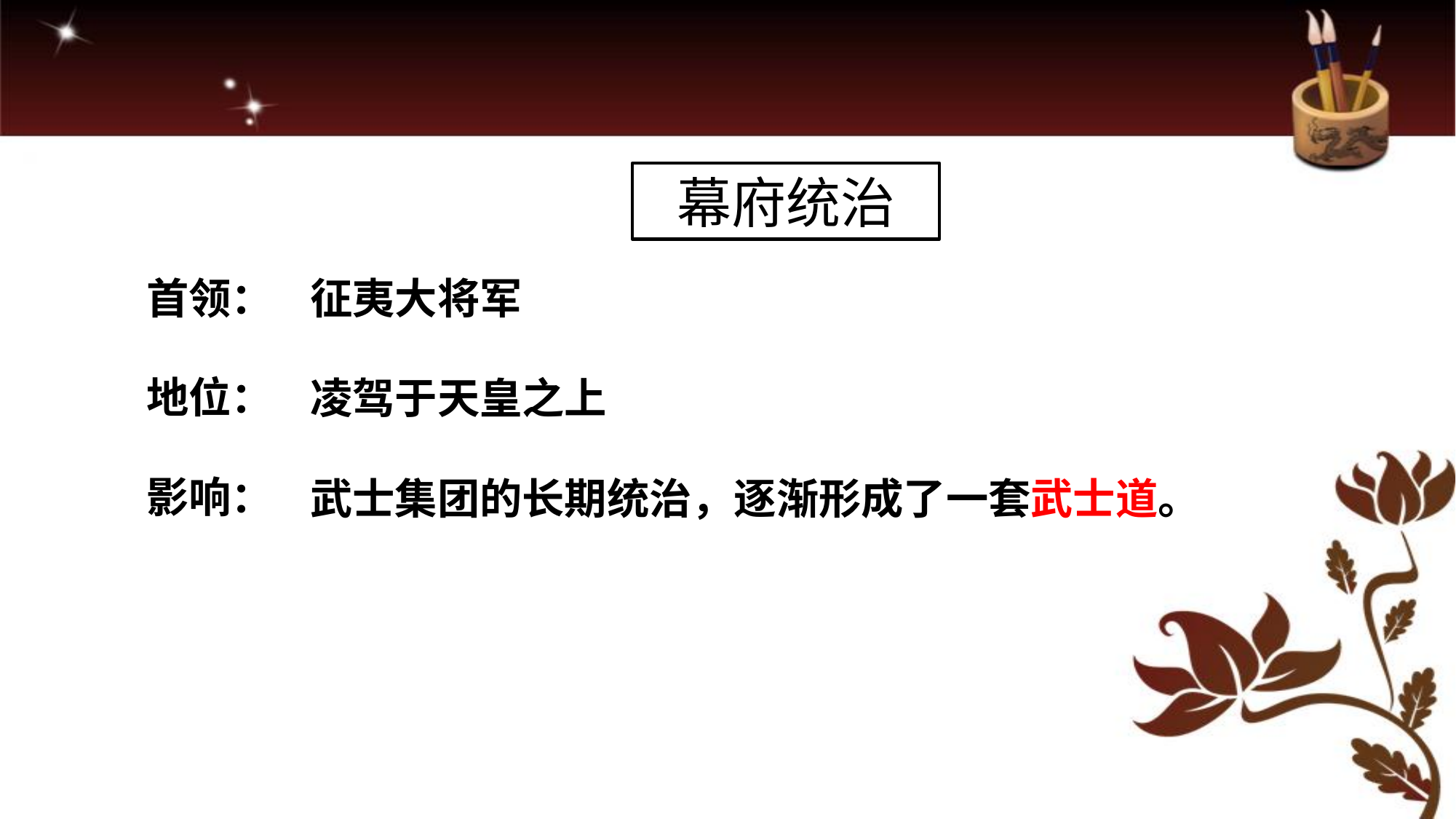

幕府统治
首领：
征夷大将军
地位：
凌驾于天皇之上
影响：
武士集团的长期统治，逐渐形成了一套武士道。